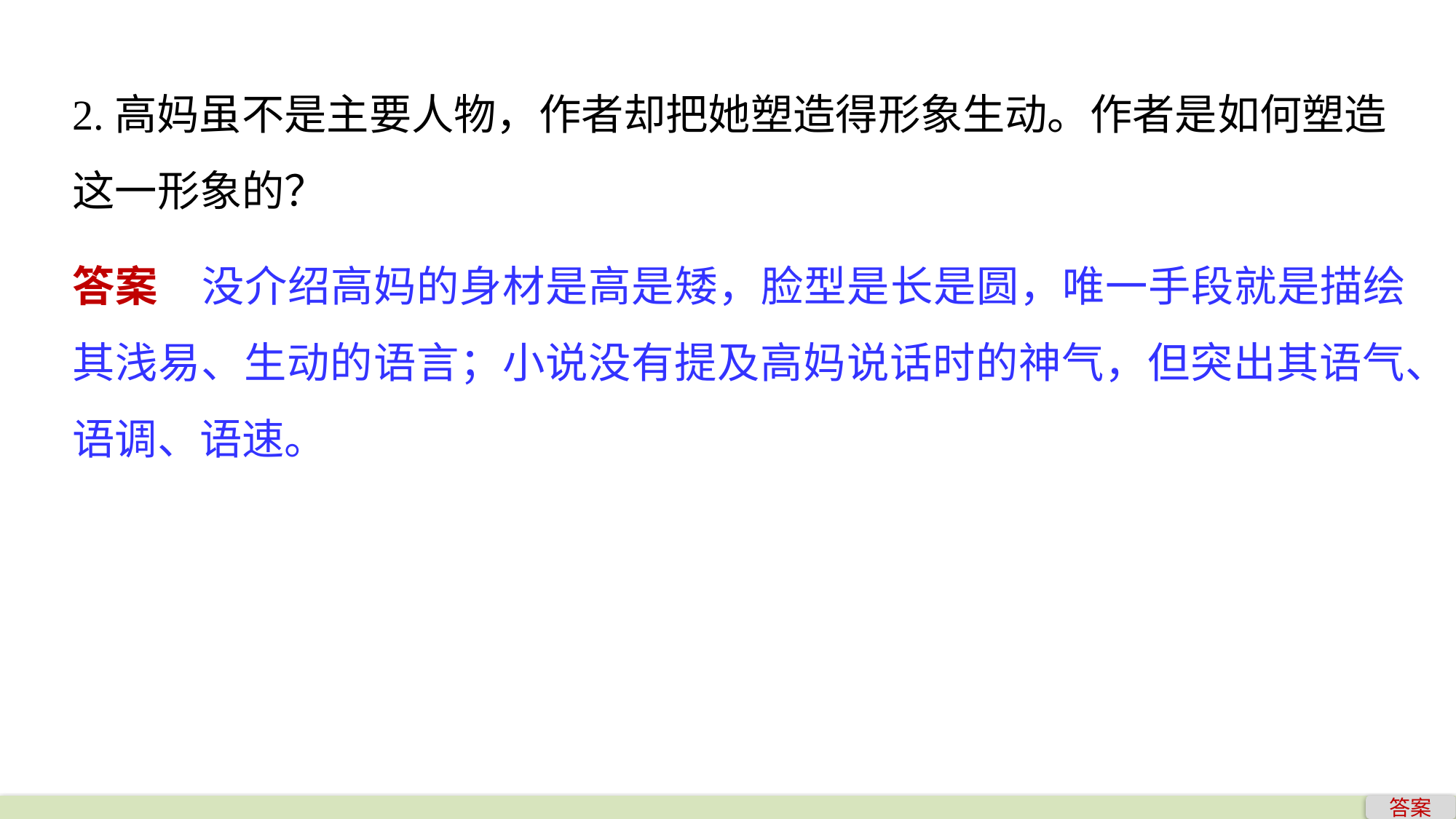

2.高妈虽不是主要人物，作者却把她塑造得形象生动。作者是如何塑造这一形象的？
答案　没介绍高妈的身材是高是矮，脸型是长是圆，唯一手段就是描绘其浅易、生动的语言；小说没有提及高妈说话时的神气，但突出其语气、语调、语速。
答案